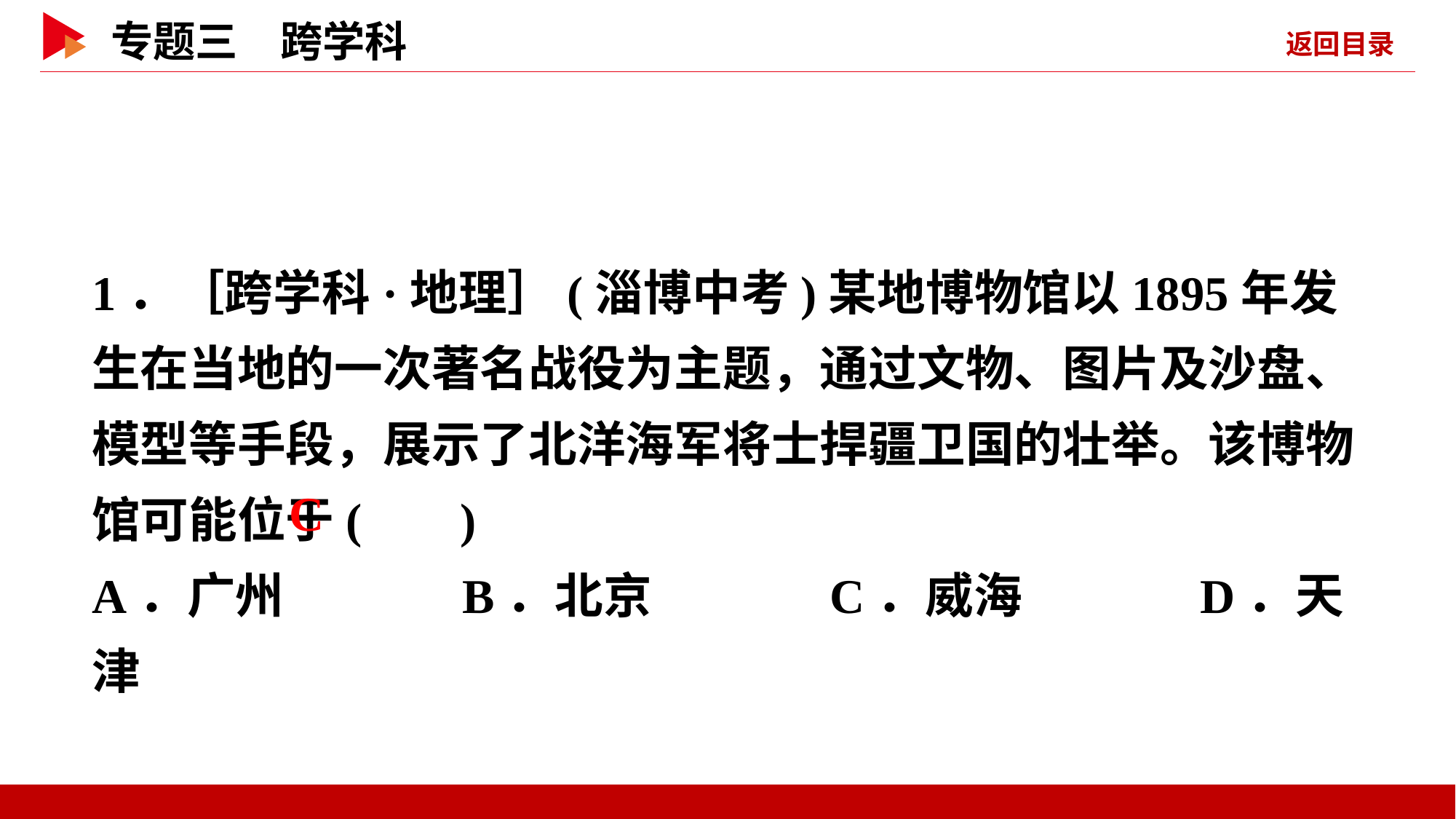

1．［跨学科·地理］(淄博中考)某地博物馆以1895年发生在当地的一次著名战役为主题，通过文物、图片及沙盘、模型等手段，展示了北洋海军将士捍疆卫国的壮举。该博物馆可能位于(        )
A．广州               B．北京               C．威海               D．天津
   C